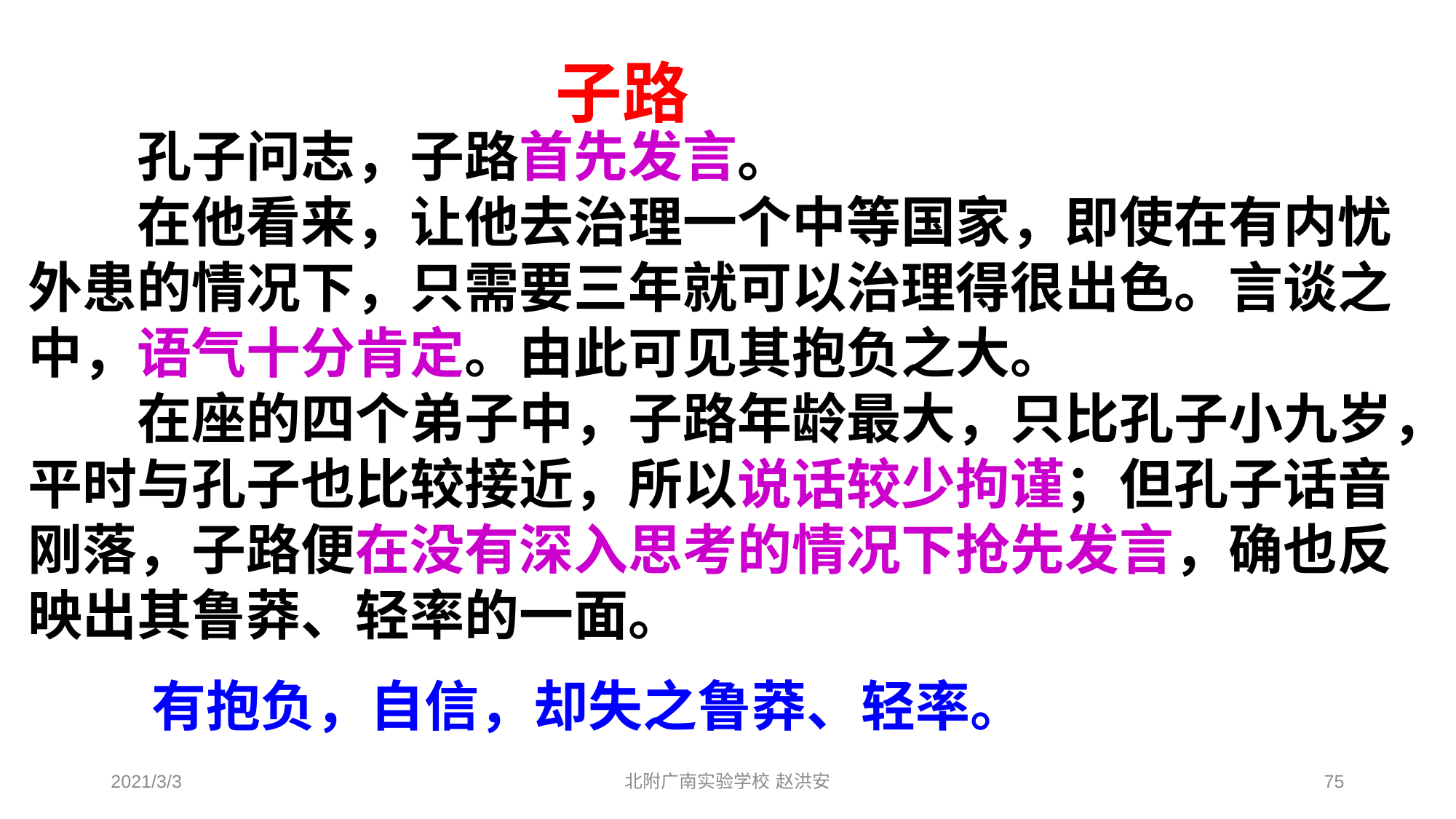

子路
　　孔子问志，子路首先发言。
　　在他看来，让他去治理一个中等国家，即使在有内忧外患的情况下，只需要三年就可以治理得很出色。言谈之中，语气十分肯定。由此可见其抱负之大。
　　在座的四个弟子中，子路年龄最大，只比孔子小九岁，平时与孔子也比较接近，所以说话较少拘谨；但孔子话音刚落，子路便在没有深入思考的情况下抢先发言，确也反映出其鲁莽、轻率的一面。
有抱负，自信，却失之鲁莽、轻率。
2021/3/3
北附广南实验学校 赵洪安
75